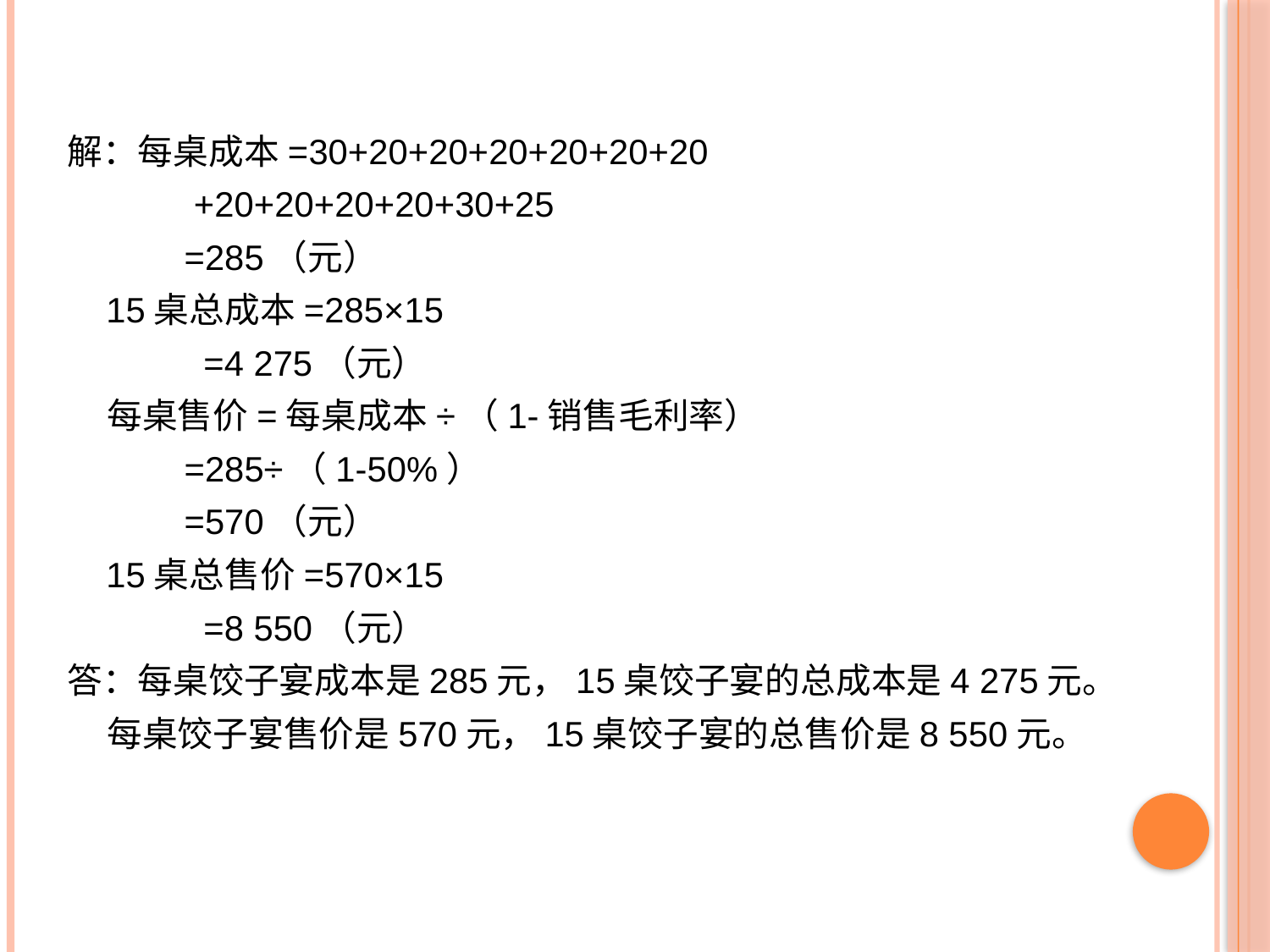

解：每桌成本=30+20+20+20+20+20+20
             +20+20+20+20+30+25
            =285（元）
    15桌总成本=285×15
              =4 275（元）
    每桌售价=每桌成本÷（1-销售毛利率）
            =285÷（1-50%）
            =570（元）
    15桌总售价=570×15
              =8 550（元）
答：每桌饺子宴成本是285元，15桌饺子宴的总成本是4 275元。
    每桌饺子宴售价是570元，15桌饺子宴的总售价是8 550元。